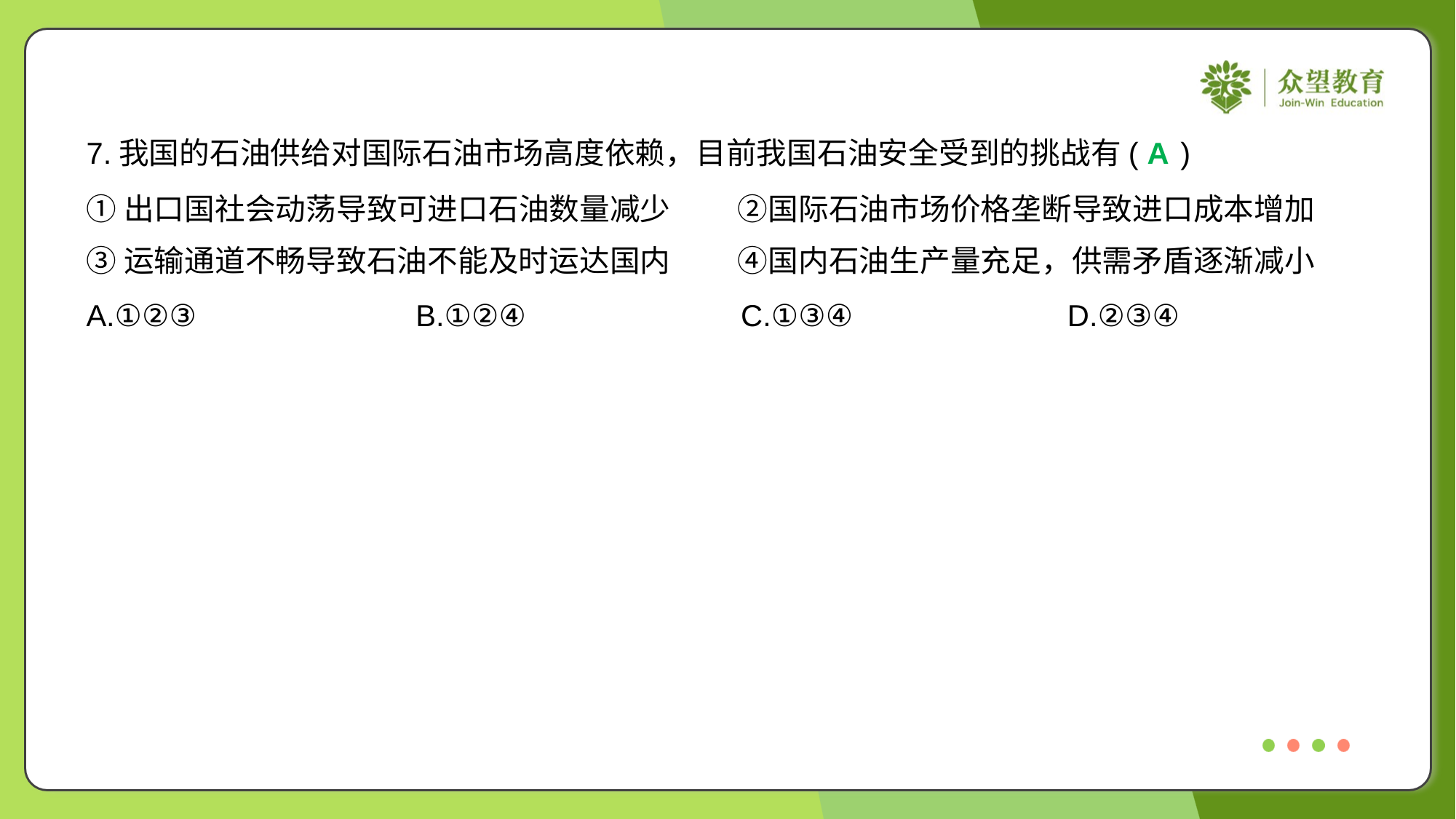

7.我国的石油供给对国际石油市场高度依赖，目前我国石油安全受到的挑战有(     )
A
①出口国社会动荡导致可进口石油数量减少	②国际石油市场价格垄断导致进口成本增加
③运输通道不畅导致石油不能及时运达国内	④国内石油生产量充足，供需矛盾逐渐减小
A.①②③	B.①②④	C.①③④	D.②③④